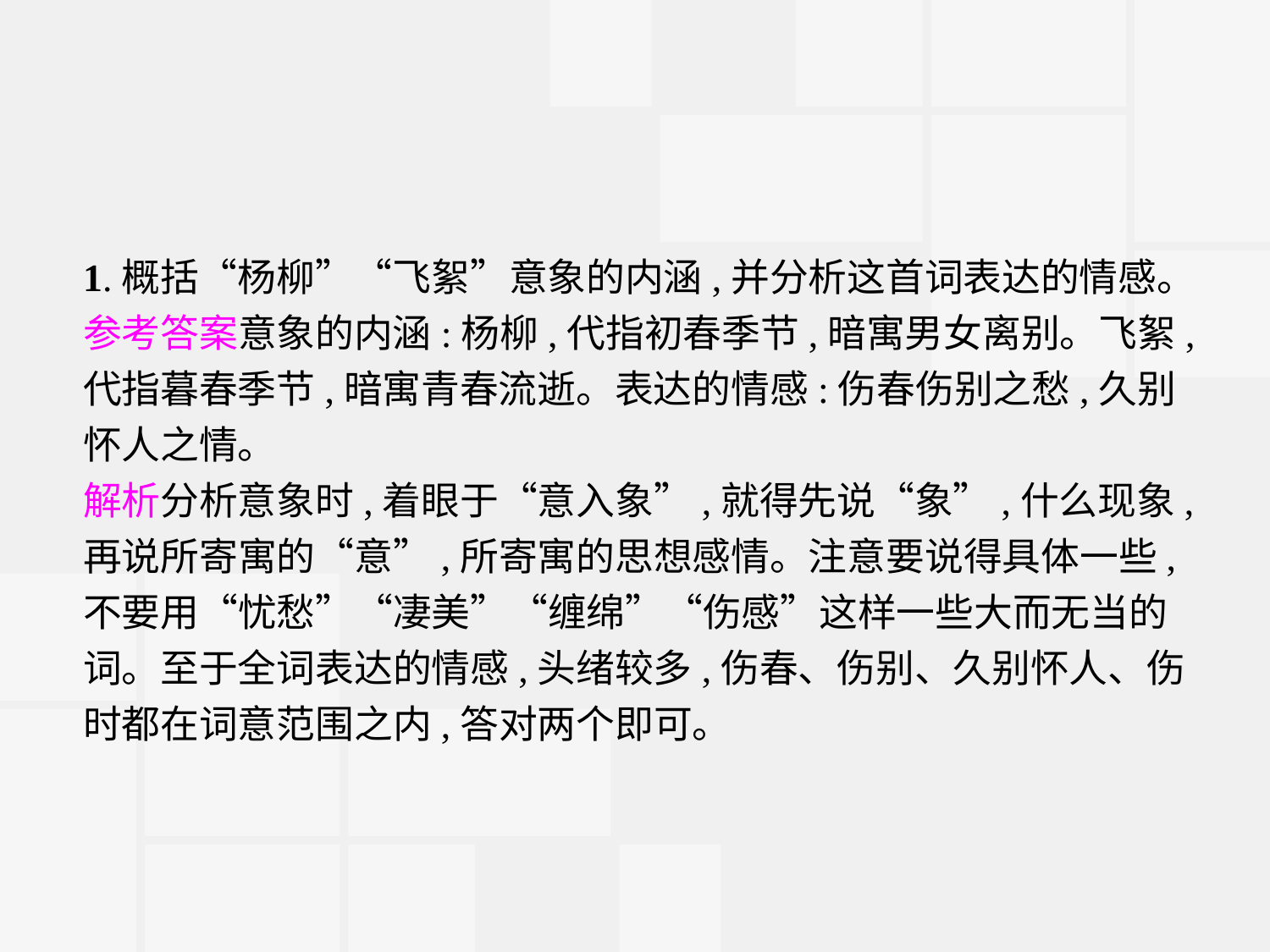

1.概括“杨柳”“飞絮”意象的内涵,并分析这首词表达的情感。
参考答案意象的内涵:杨柳,代指初春季节,暗寓男女离别。飞絮,代指暮春季节,暗寓青春流逝。表达的情感:伤春伤别之愁,久别怀人之情。
解析分析意象时,着眼于“意入象”,就得先说“象”,什么现象,再说所寄寓的“意”,所寄寓的思想感情。注意要说得具体一些,不要用“忧愁”“凄美”“缠绵”“伤感”这样一些大而无当的词。至于全词表达的情感,头绪较多,伤春、伤别、久别怀人、伤时都在词意范围之内,答对两个即可。